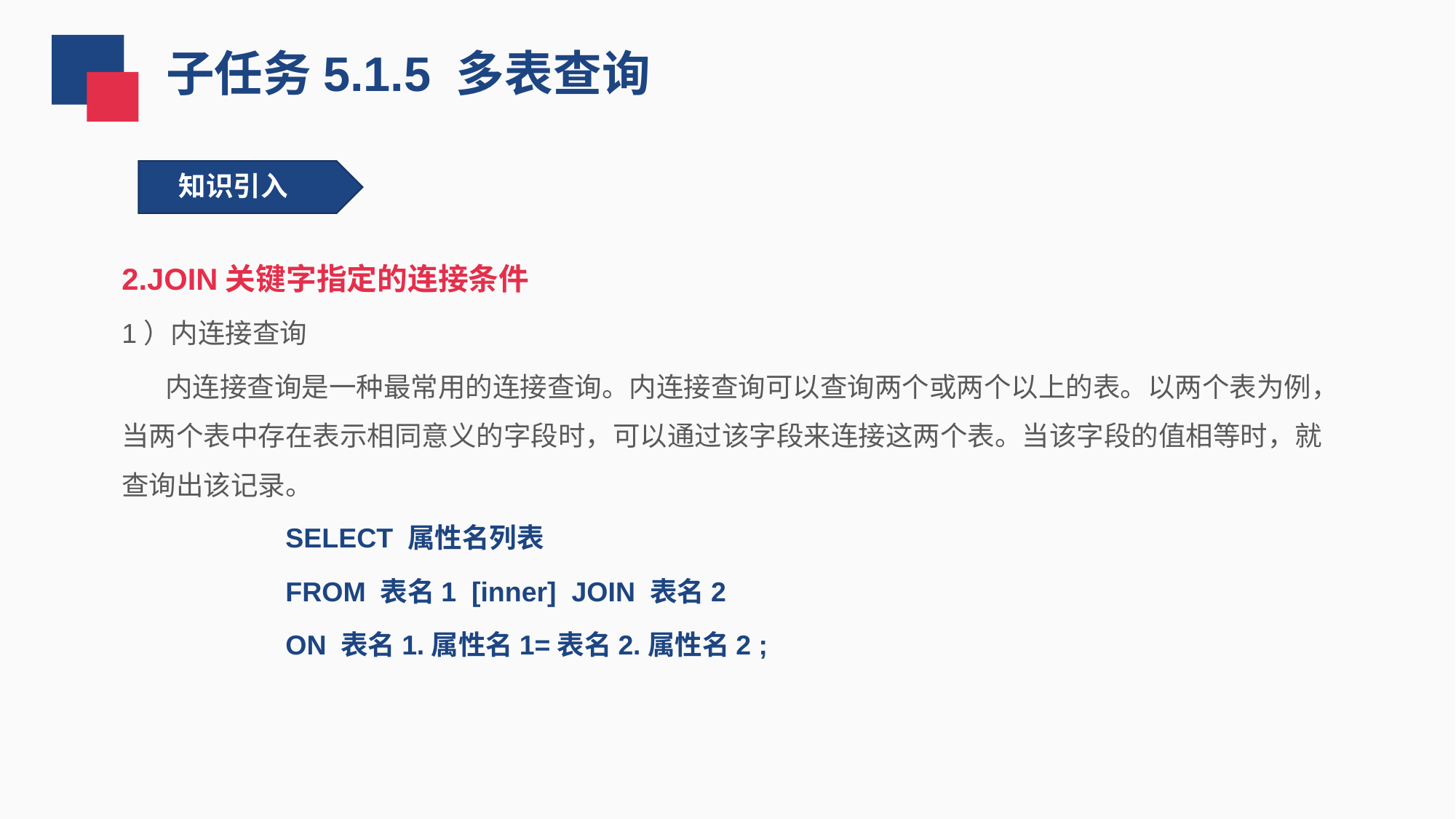

子任务5.1.5 多表查询

知识引入
2.JOIN关键字指定的连接条件
1）内连接查询
      内连接查询是一种最常用的连接查询。内连接查询可以查询两个或两个以上的表。以两个表为例，当两个表中存在表示相同意义的字段时，可以通过该字段来连接这两个表。当该字段的值相等时，就查询出该记录。
SELECT 属性名列表
FROM 表名1  [inner]  JOIN 表名2
ON 表名1.属性名1=表名2.属性名2 ;